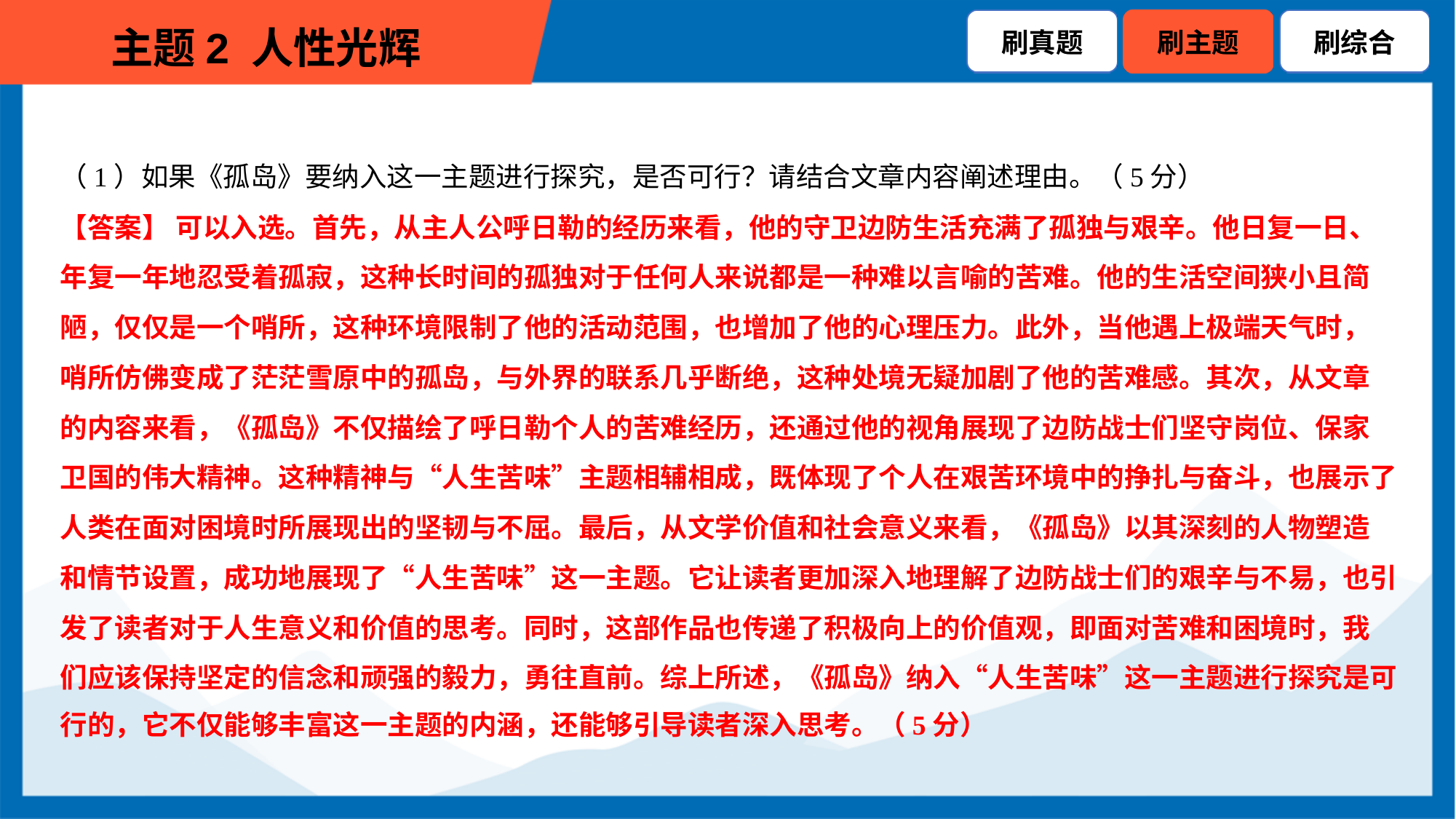

（1）如果《孤岛》要纳入这一主题进行探究，是否可行？请结合文章内容阐述理由。（5分）
【答案】 可以入选。首先，从主人公呼日勒的经历来看，他的守卫边防生活充满了孤独与艰辛。他日复一日、
年复一年地忍受着孤寂，这种长时间的孤独对于任何人来说都是一种难以言喻的苦难。他的生活空间狭小且简
陋，仅仅是一个哨所，这种环境限制了他的活动范围，也增加了他的心理压力。此外，当他遇上极端天气时，
哨所仿佛变成了茫茫雪原中的孤岛，与外界的联系几乎断绝，这种处境无疑加剧了他的苦难感。其次，从文章
的内容来看，《孤岛》不仅描绘了呼日勒个人的苦难经历，还通过他的视角展现了边防战士们坚守岗位、保家
卫国的伟大精神。这种精神与“人生苦味”主题相辅相成，既体现了个人在艰苦环境中的挣扎与奋斗，也展示了
人类在面对困境时所展现出的坚韧与不屈。最后，从文学价值和社会意义来看，《孤岛》以其深刻的人物塑造
和情节设置，成功地展现了“人生苦味”这一主题。它让读者更加深入地理解了边防战士们的艰辛与不易，也引
发了读者对于人生意义和价值的思考。同时，这部作品也传递了积极向上的价值观，即面对苦难和困境时，我
们应该保持坚定的信念和顽强的毅力，勇往直前。综上所述，《孤岛》纳入“人生苦味”这一主题进行探究是可
行的，它不仅能够丰富这一主题的内涵，还能够引导读者深入思考。（5分）